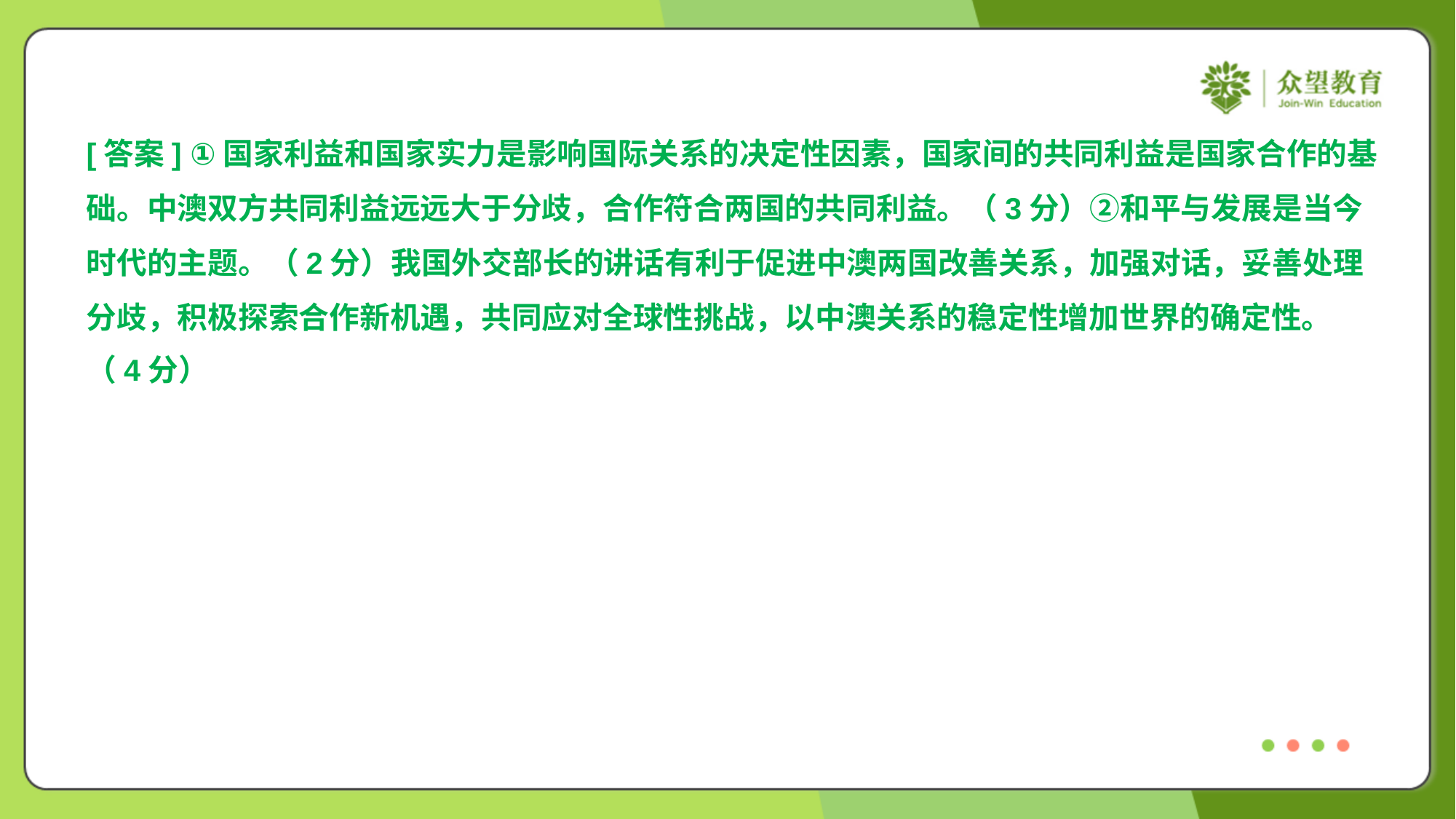

[答案] ①国家利益和国家实力是影响国际关系的决定性因素，国家间的共同利益是国家合作的基
础。中澳双方共同利益远远大于分歧，合作符合两国的共同利益。（3分）②和平与发展是当今
时代的主题。（2分）我国外交部长的讲话有利于促进中澳两国改善关系，加强对话，妥善处理
分歧，积极探索合作新机遇，共同应对全球性挑战，以中澳关系的稳定性增加世界的确定性。
（4分）